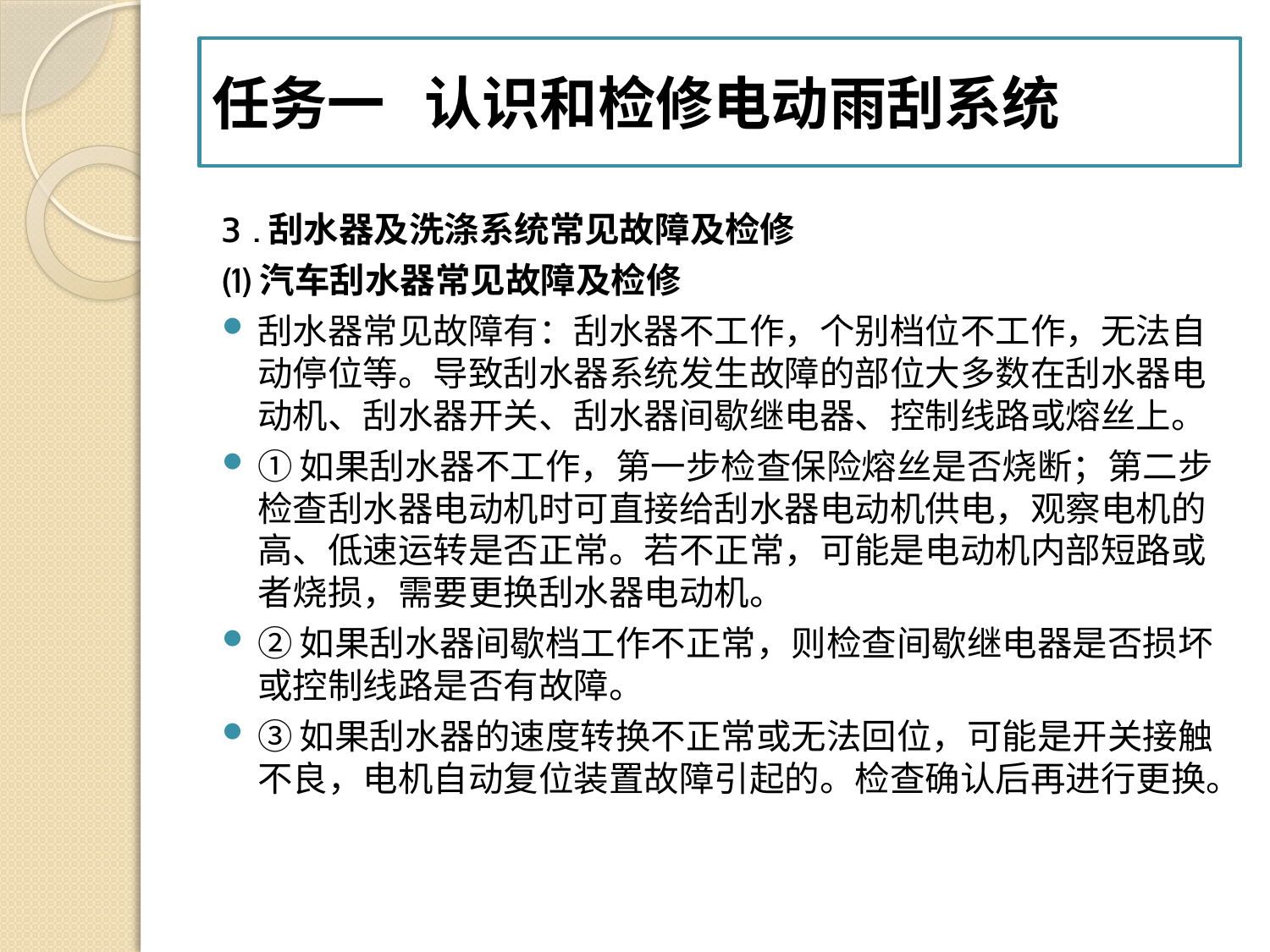

#
任务一   认识和检修电动雨刮系统
3 .刮水器及洗涤系统常见故障及检修
(1)汽车刮水器常见故障及检修
刮水器常见故障有：刮水器不工作，个别档位不工作，无法自动停位等。导致刮水器系统发生故障的部位大多数在刮水器电动机、刮水器开关、刮水器间歇继电器、控制线路或熔丝上。
①如果刮水器不工作，第一步检查保险熔丝是否烧断；第二步检查刮水器电动机时可直接给刮水器电动机供电，观察电机的高、低速运转是否正常。若不正常，可能是电动机内部短路或者烧损，需要更换刮水器电动机。
②如果刮水器间歇档工作不正常，则检查间歇继电器是否损坏或控制线路是否有故障。
③如果刮水器的速度转换不正常或无法回位，可能是开关接触不良，电机自动复位装置故障引起的。检查确认后再进行更换。